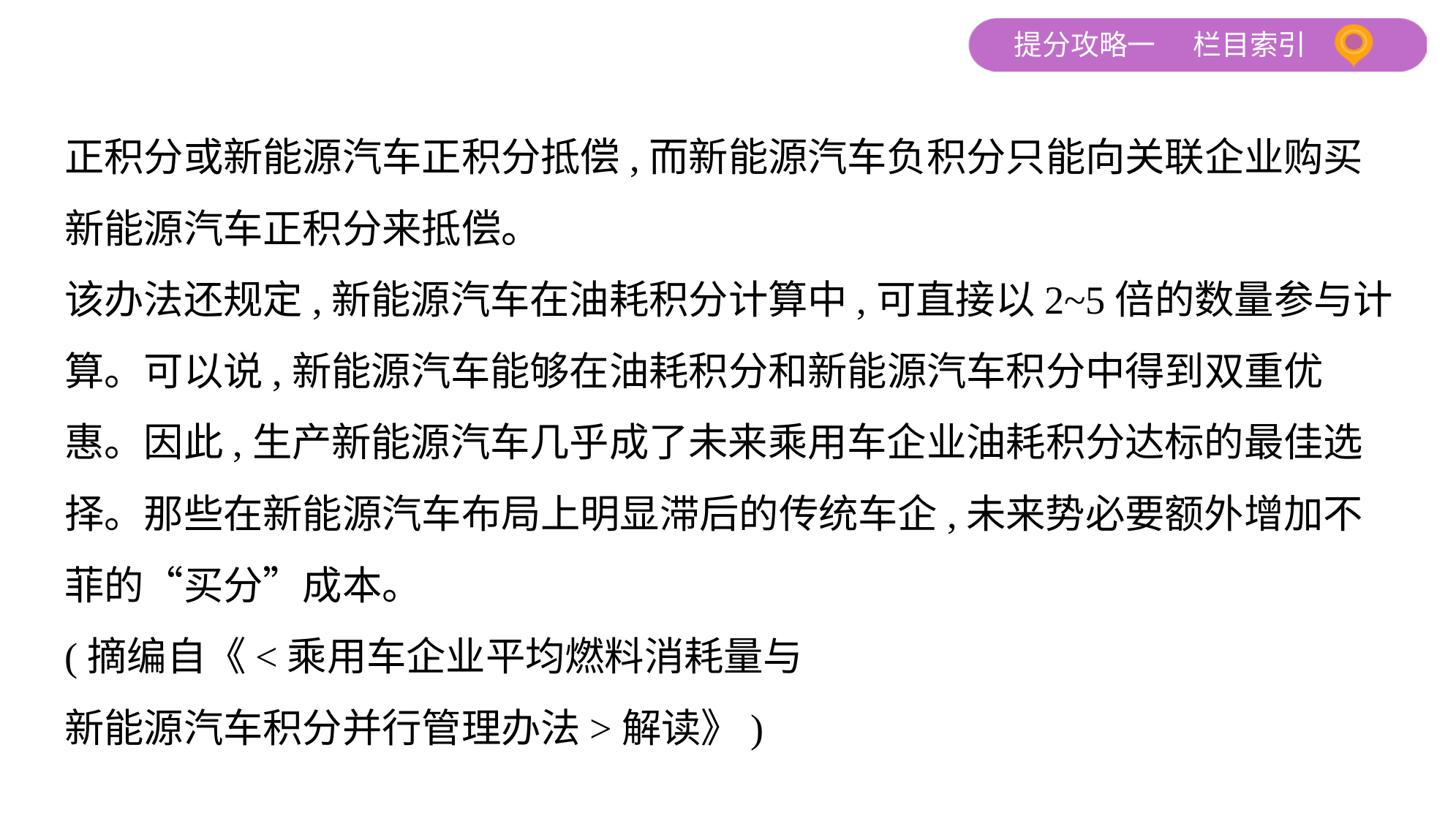

正积分或新能源汽车正积分抵偿,而新能源汽车负积分只能向关联企业购买
新能源汽车正积分来抵偿。
该办法还规定,新能源汽车在油耗积分计算中,可直接以2~5倍的数量参与计
算。可以说,新能源汽车能够在油耗积分和新能源汽车积分中得到双重优
惠。因此,生产新能源汽车几乎成了未来乘用车企业油耗积分达标的最佳选
择。那些在新能源汽车布局上明显滞后的传统车企,未来势必要额外增加不
菲的“买分”成本。
(摘编自《<乘用车企业平均燃料消耗量与
新能源汽车积分并行管理办法>解读》)